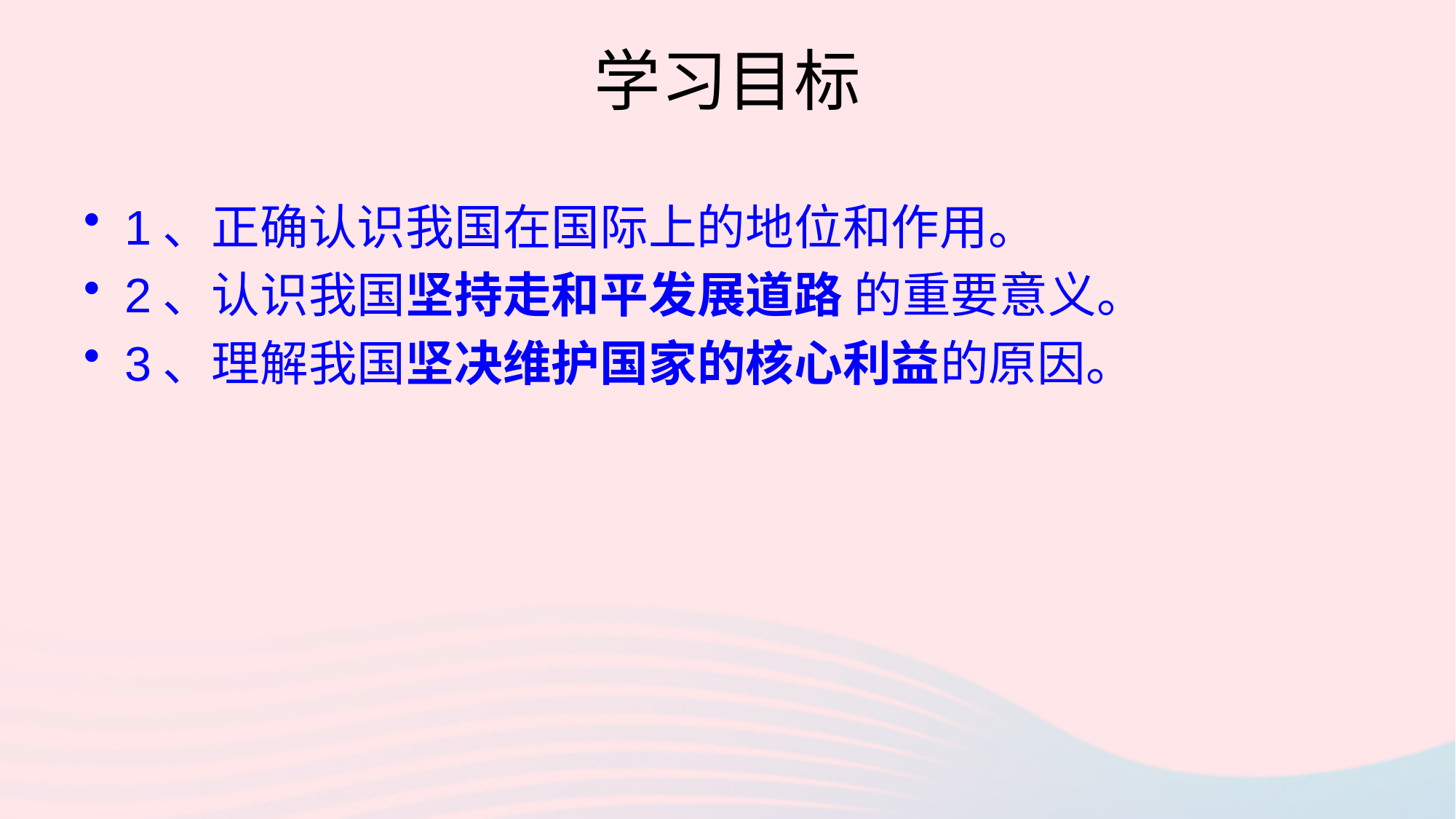

# 学习目标
1、正确认识我国在国际上的地位和作用。
2、认识我国坚持走和平发展道路 的重要意义。
3、理解我国坚决维护国家的核心利益的原因。